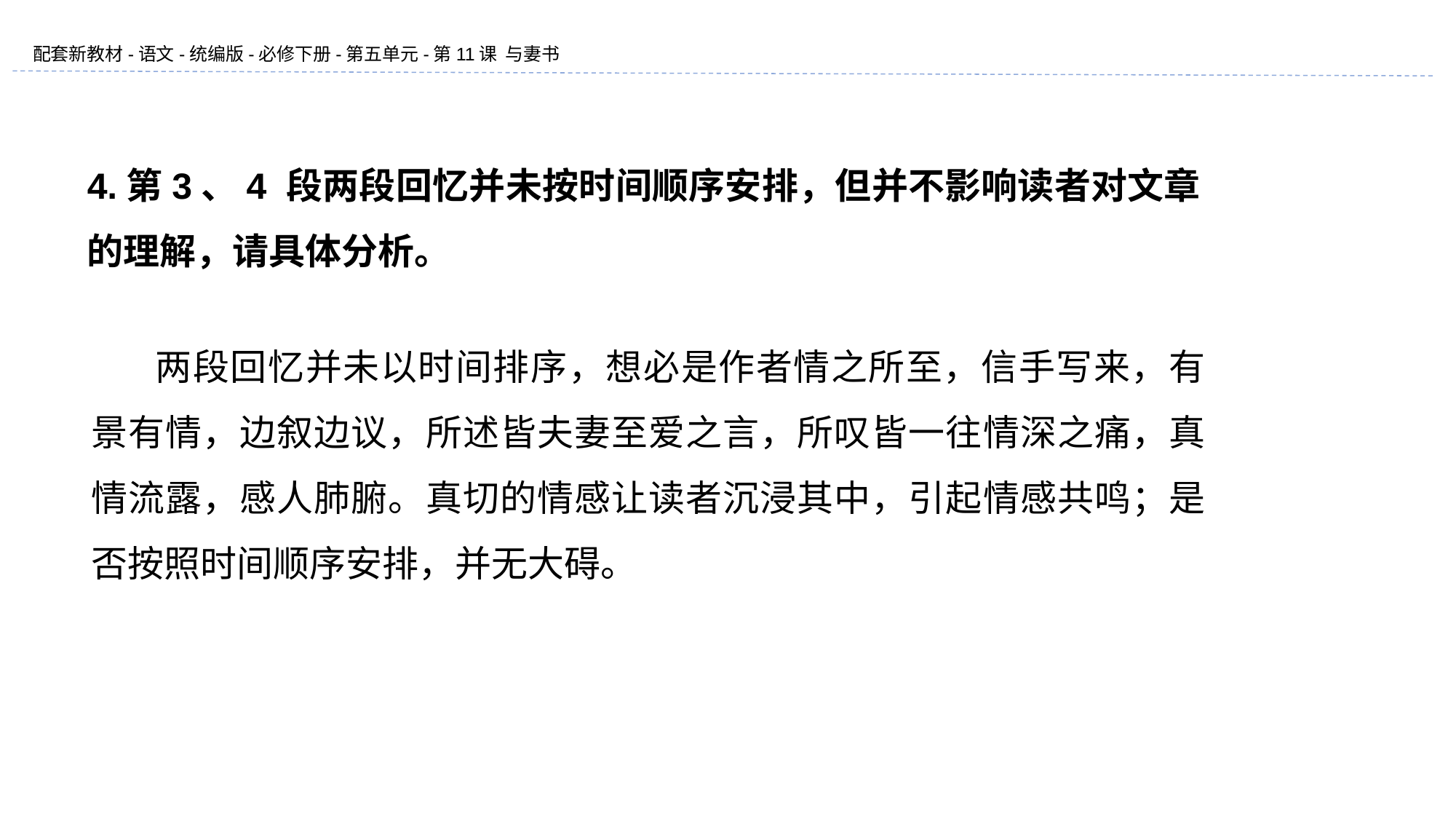

4.第3、4 段两段回忆并未按时间顺序安排，但并不影响读者对文章的理解，请具体分析。
两段回忆并未以时间排序，想必是作者情之所至，信手写来，有景有情，边叙边议，所述皆夫妻至爱之言，所叹皆一往情深之痛，真情流露，感人肺腑。真切的情感让读者沉浸其中，引起情感共鸣；是否按照时间顺序安排，并无大碍。